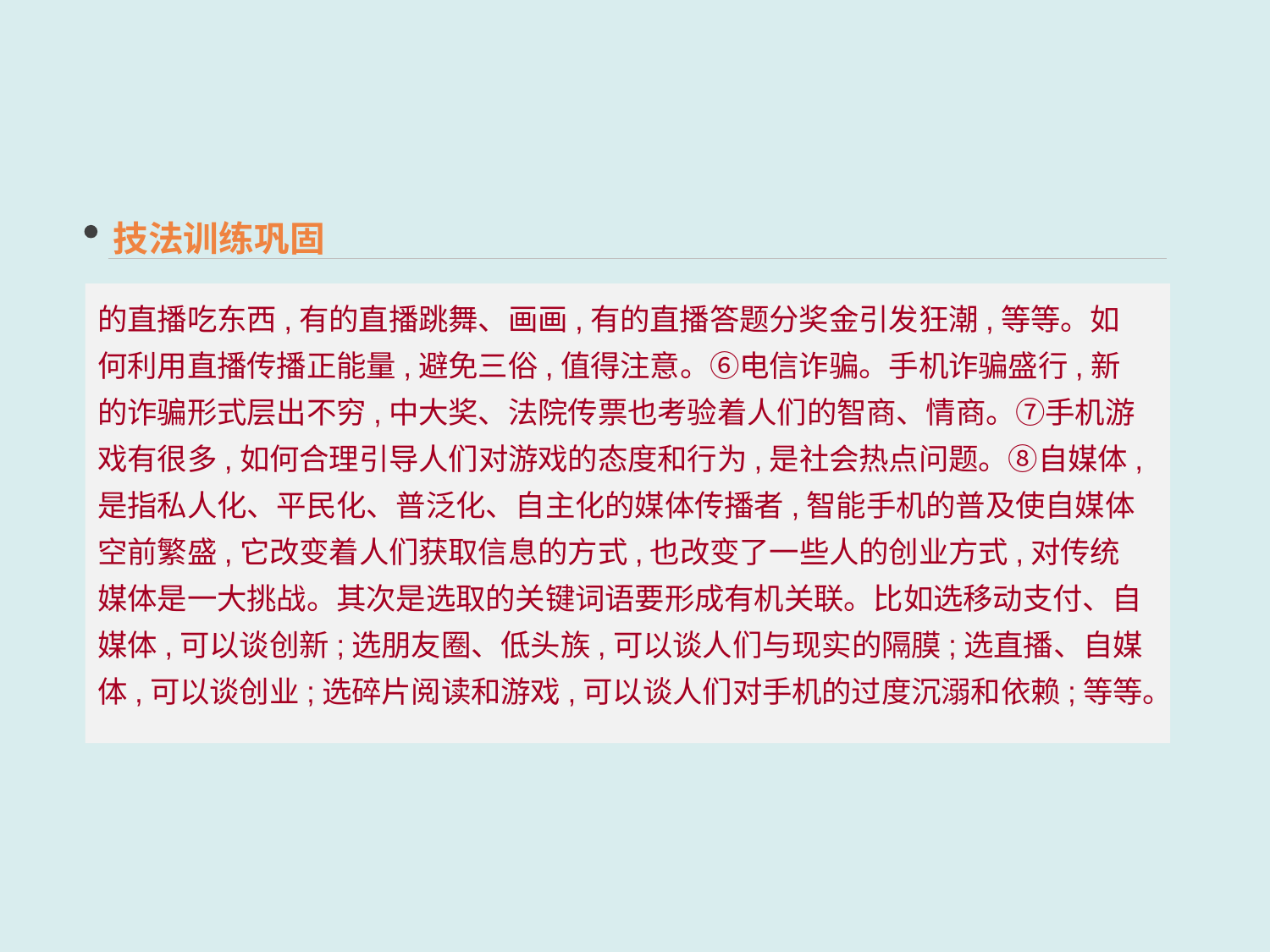

技法训练巩固

的直播吃东西,有的直播跳舞、画画,有的直播答题分奖金引发狂潮,等等。如何利用直播传播正能量,避免三俗,值得注意。⑥电信诈骗。手机诈骗盛行,新的诈骗形式层出不穷,中大奖、法院传票也考验着人们的智商、情商。⑦手机游戏有很多,如何合理引导人们对游戏的态度和行为,是社会热点问题。⑧自媒体,是指私人化、平民化、普泛化、自主化的媒体传播者,智能手机的普及使自媒体空前繁盛,它改变着人们获取信息的方式,也改变了一些人的创业方式,对传统媒体是一大挑战。其次是选取的关键词语要形成有机关联。比如选移动支付、自媒体,可以谈创新;选朋友圈、低头族,可以谈人们与现实的隔膜;选直播、自媒体,可以谈创业;选碎片阅读和游戏,可以谈人们对手机的过度沉溺和依赖;等等。